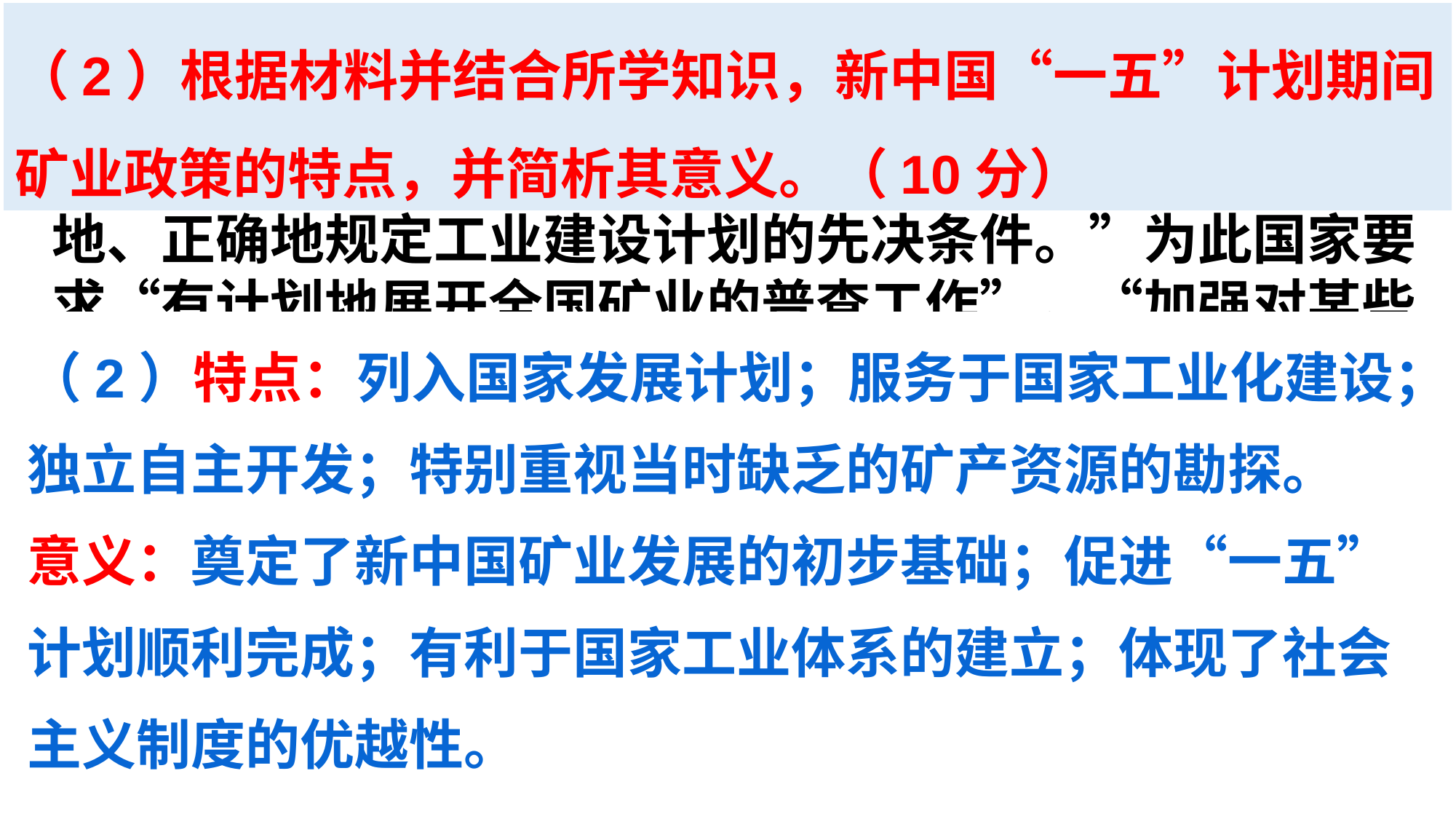

（2）根据材料并结合所学知识，新中国“一五”计划期间矿业政策的特点，并简析其意义。（10分）
（2017年新课标Ⅱ卷文综历史41）材料二  新中国“一五”计划指出：“矿产资源的勘查和它的勘查进度，资源供应的保证程度，是合理的分布生产力、建立新工业基地、正确地规定工业建设计划的先决条件。”为此国家要求“有计划地展开全国矿业的普查工作”，“加强对某些从前没有发现或很少发现的和目前特别缺乏的资源（例如石油）以及在地区上不平衡的资源的普查工作和勘探工作”。                          ——《建国以来重要文献选编》
（2）特点：列入国家发展计划；服务于国家工业化建设；独立自主开发；特别重视当时缺乏的矿产资源的勘探。
意义：奠定了新中国矿业发展的初步基础；促进“一五”计划顺利完成；有利于国家工业体系的建立；体现了社会主义制度的优越性。